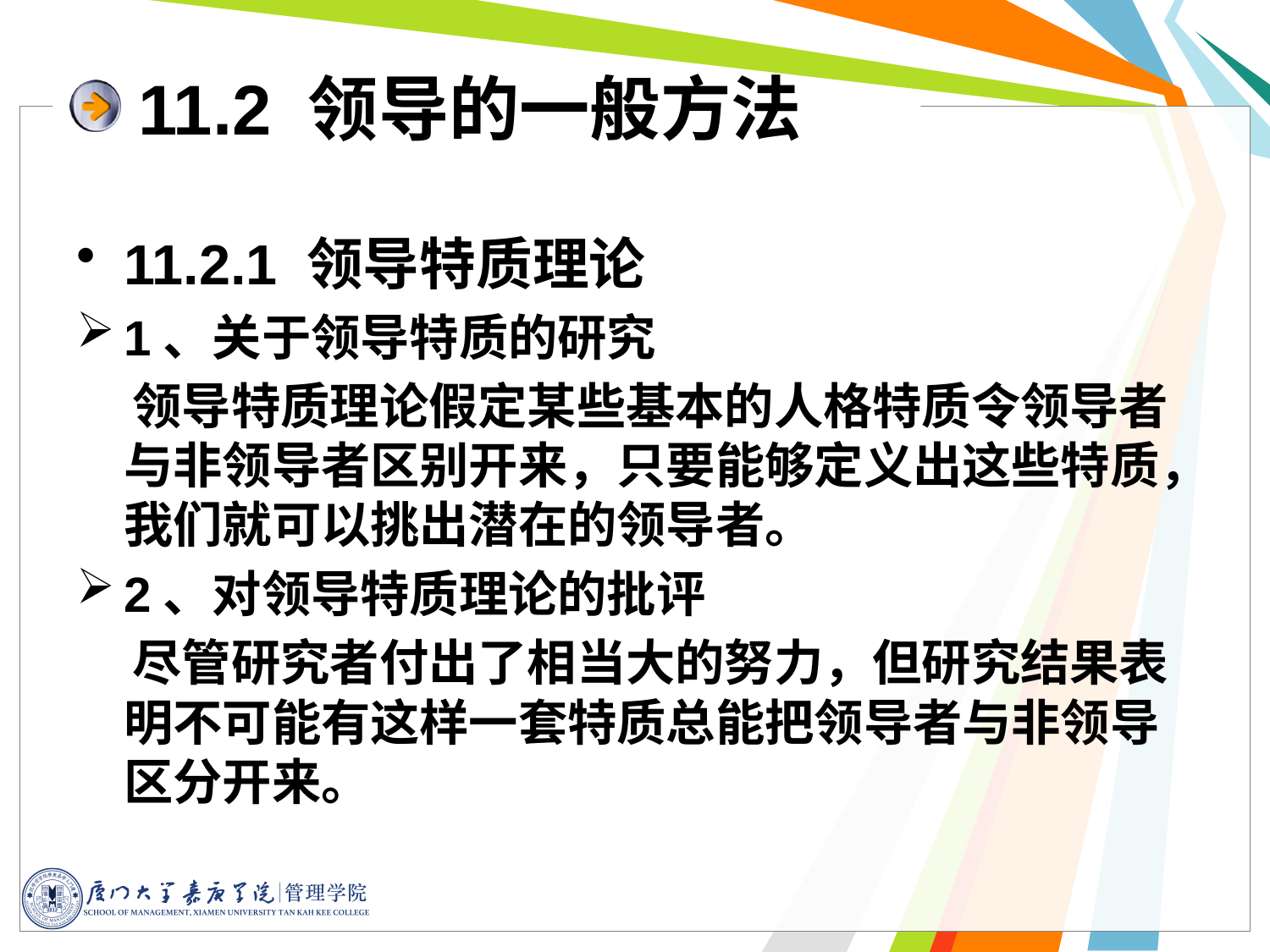

11.2 领导的一般方法
11.2.1 领导特质理论
1、关于领导特质的研究
    领导特质理论假定某些基本的人格特质令领导者与非领导者区别开来，只要能够定义出这些特质，我们就可以挑出潜在的领导者。
2、对领导特质理论的批评
    尽管研究者付出了相当大的努力，但研究结果表明不可能有这样一套特质总能把领导者与非领导区分开来。